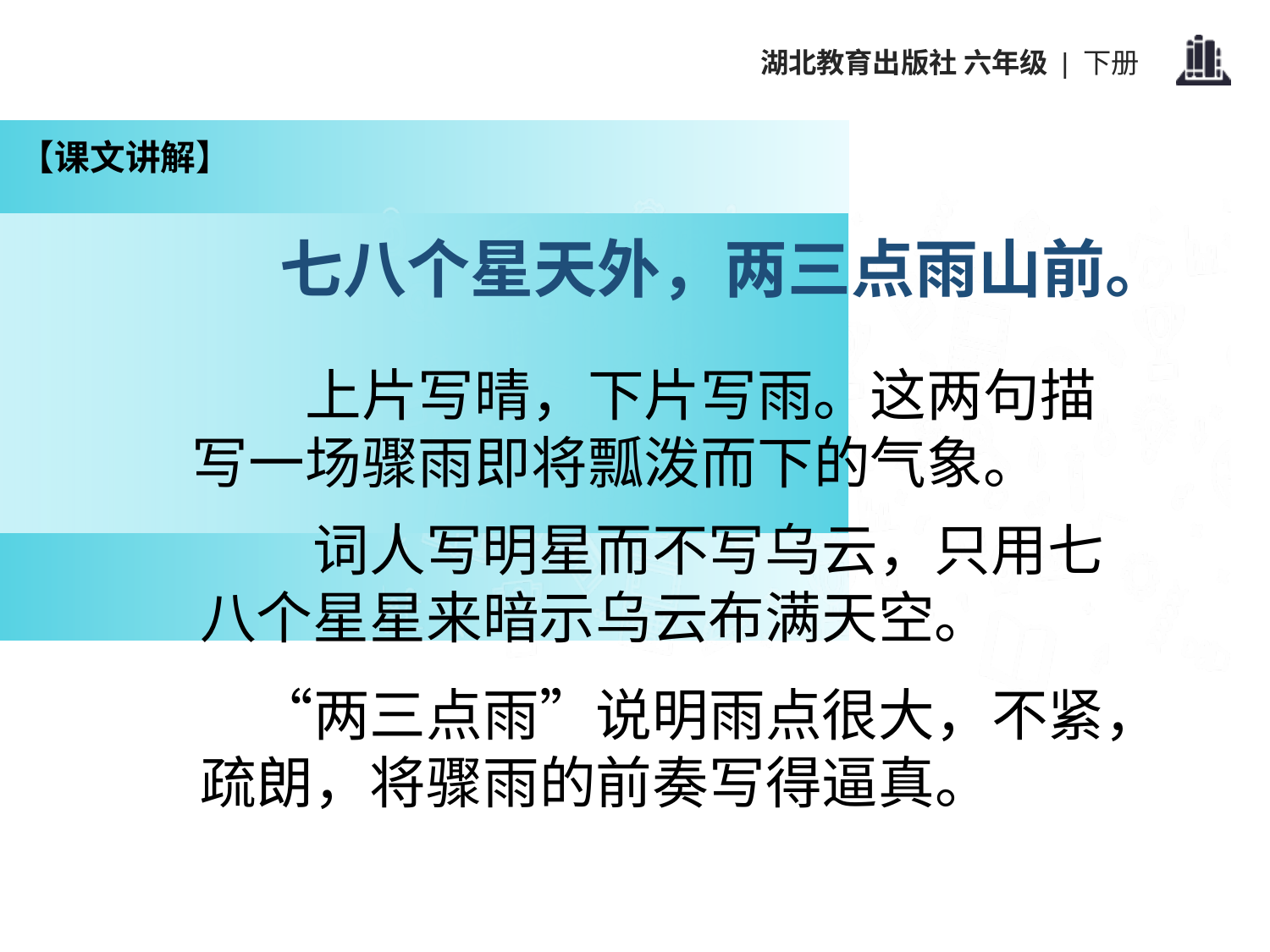

【课文讲解】
七八个星天外，两三点雨山前。
　　上片写晴，下片写雨。这两句描写一场骤雨即将瓢泼而下的气象。
　　词人写明星而不写乌云，只用七八个星星来暗示乌云布满天空。
　“两三点雨”说明雨点很大，不紧，疏朗，将骤雨的前奏写得逼真。